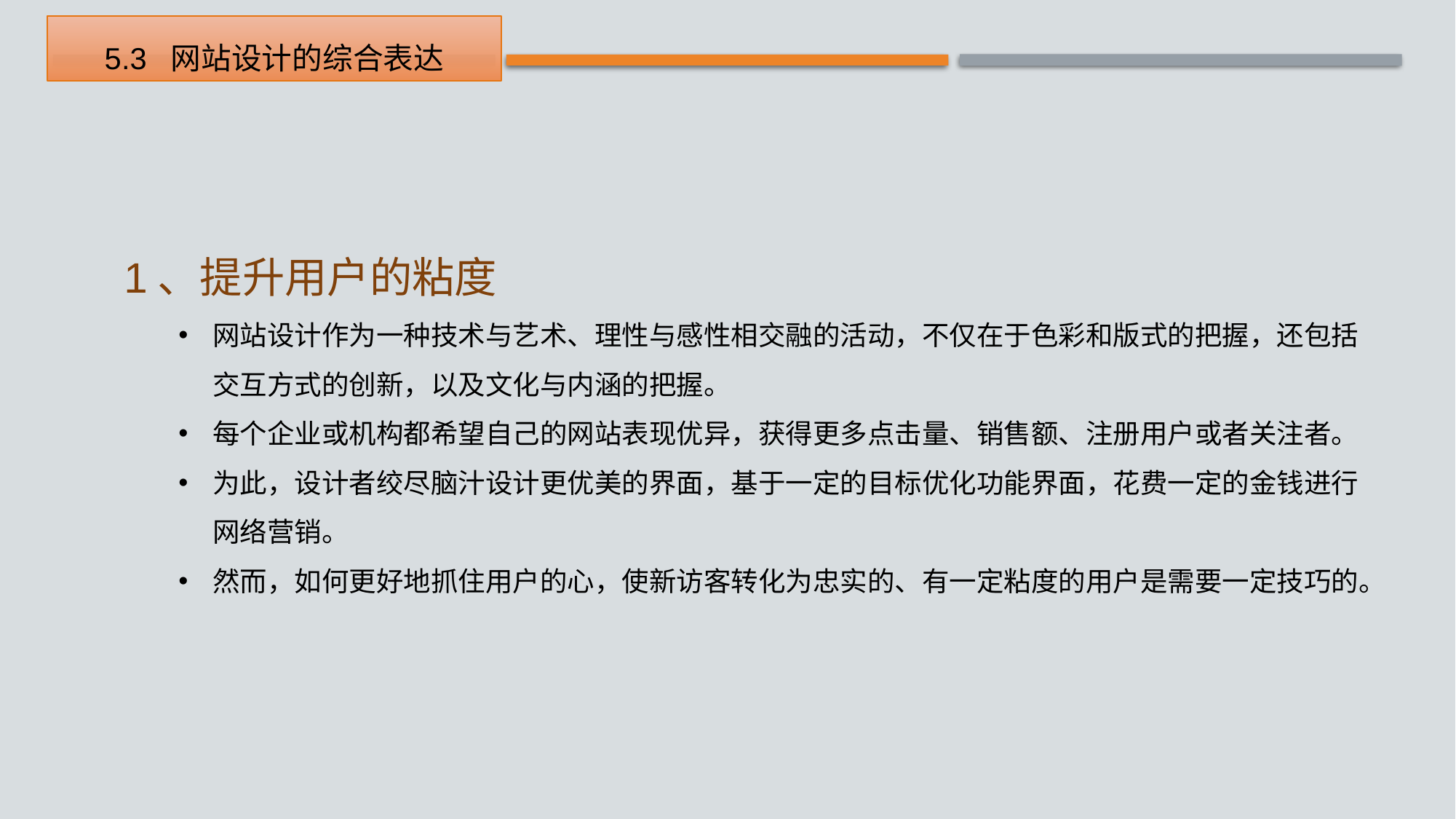

5.3  网站设计的综合表达

1、提升用户的粘度
网站设计作为一种技术与艺术、理性与感性相交融的活动，不仅在于色彩和版式的把握，还包括交互方式的创新，以及文化与内涵的把握。
每个企业或机构都希望自己的网站表现优异，获得更多点击量、销售额、注册用户或者关注者。
为此，设计者绞尽脑汁设计更优美的界面，基于一定的目标优化功能界面，花费一定的金钱进行网络营销。
然而，如何更好地抓住用户的心，使新访客转化为忠实的、有一定粘度的用户是需要一定技巧的。